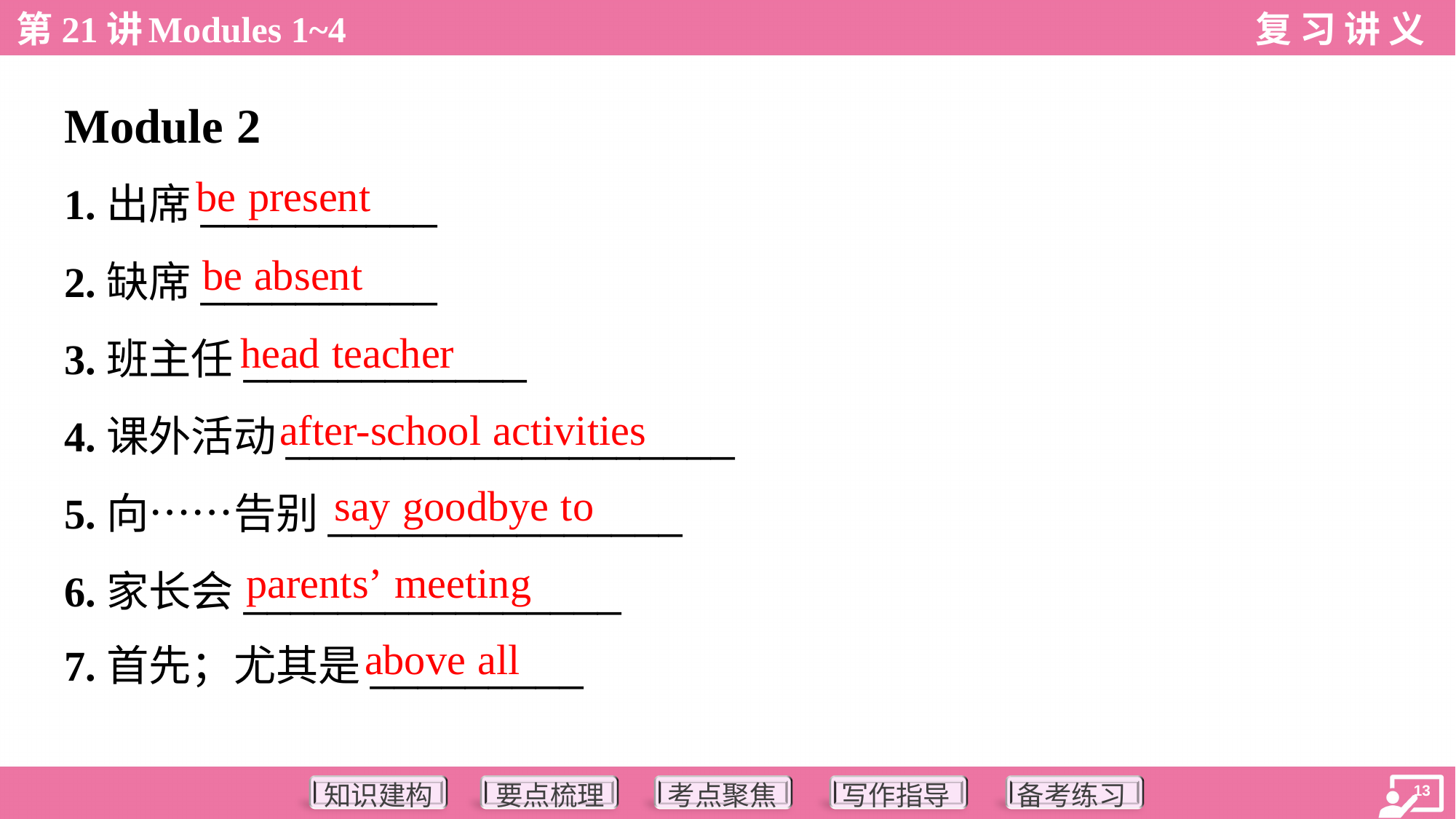

Module 2
be present
1.出席__________
2.缺席__________
3.班主任____________
4.课外活动___________________
5.向……告别_______________
6.家长会________________
7.首先；尤其是_________
be absent
head teacher
after-school activities
say goodbye to
parents’ meeting
above all